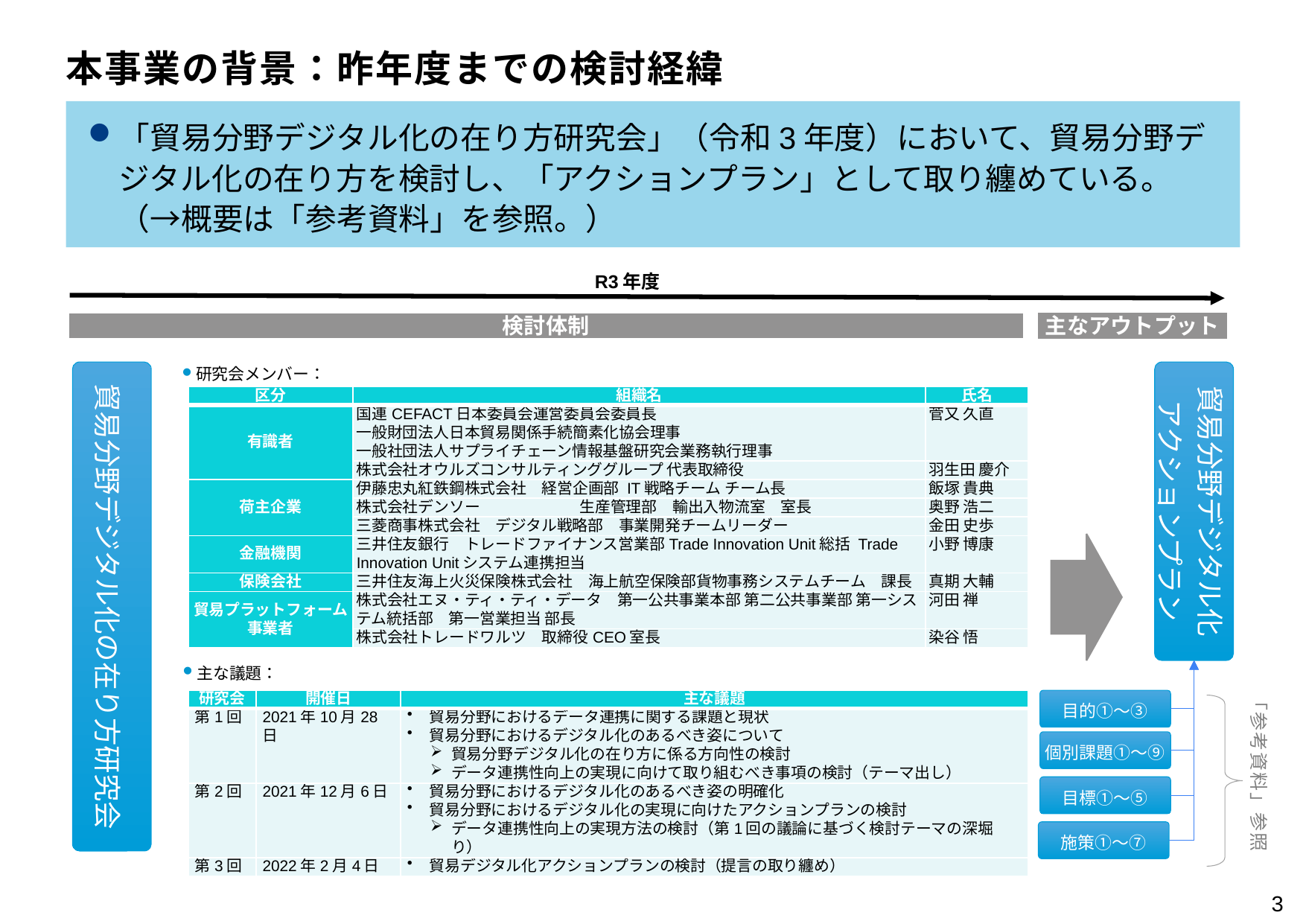

本事業の背景：昨年度までの検討経緯
「貿易分野デジタル化の在り方研究会」（令和3年度）において、貿易分野デジタル化の在り方を検討し、「アクションプラン」として取り纏めている。（→概要は「参考資料」を参照。）
R3年度
主なアウトプット
検討体制
研究会メンバー：
貿易分野デジタル化
アクションプラン
貿易分野デジタル化の在り方研究会
| 区分 | 組織名 | 氏名 |
| --- | --- | --- |
| 有識者 | 国連CEFACT日本委員会運営委員会委員長 一般財団法人日本貿易関係手続簡素化協会理事 一般社団法人サプライチェーン情報基盤研究会業務執行理事 | 菅又 久直 |
|  | 株式会社オウルズコンサルティンググループ 代表取締役 | 羽生田 慶介 |
| 荷主企業 | 伊藤忠丸紅鉄鋼株式会社　経営企画部 IT戦略チーム チーム長 | 飯塚 貴典 |
|  | 株式会社デンソー 生産管理部　輸出入物流室　室長 | 奥野 浩二 |
|  | 三菱商事株式会社　デジタル戦略部　事業開発チームリーダー | 金田 史歩 |
| 金融機関 | 三井住友銀行　トレードファイナンス営業部Trade Innovation Unit総括 Trade Innovation Unitシステム連携担当 | 小野 博康 |
| 保険会社 | 三井住友海上火災保険株式会社　海上航空保険部貨物事務システムチーム　課長 | 真期 大輔 |
| 貿易プラットフォーム事業者 | 株式会社エヌ・ティ・ティ・データ　第一公共事業本部 第二公共事業部 第一システム統括部　第一営業担当 部長 | 河田 禅 |
|  | 株式会社トレードワルツ　取締役CEO室長 | 染谷 悟 |

主な議題：
| 研究会 | 開催日 | 主な議題 |
| --- | --- | --- |
| 第1回 | 2021年10月28日 | 貿易分野におけるデータ連携に関する課題と現状 貿易分野におけるデジタル化のあるべき姿について 貿易分野デジタル化の在り方に係る方向性の検討 データ連携性向上の実現に向けて取り組むべき事項の検討（テーマ出し） |
| 第2回 | 2021年12月6日 | 貿易分野におけるデジタル化のあるべき姿の明確化 貿易分野におけるデジタル化の実現に向けたアクションプランの検討 データ連携性向上の実現方法の検討（第1回の議論に基づく検討テーマの深堀り） |
| 第3回 | 2022年2月4日 | 貿易デジタル化アクションプランの検討（提言の取り纏め） |
目的①～③
「参考資料」参照

個別課題①～⑨
目標①～⑤
施策①～⑦
3